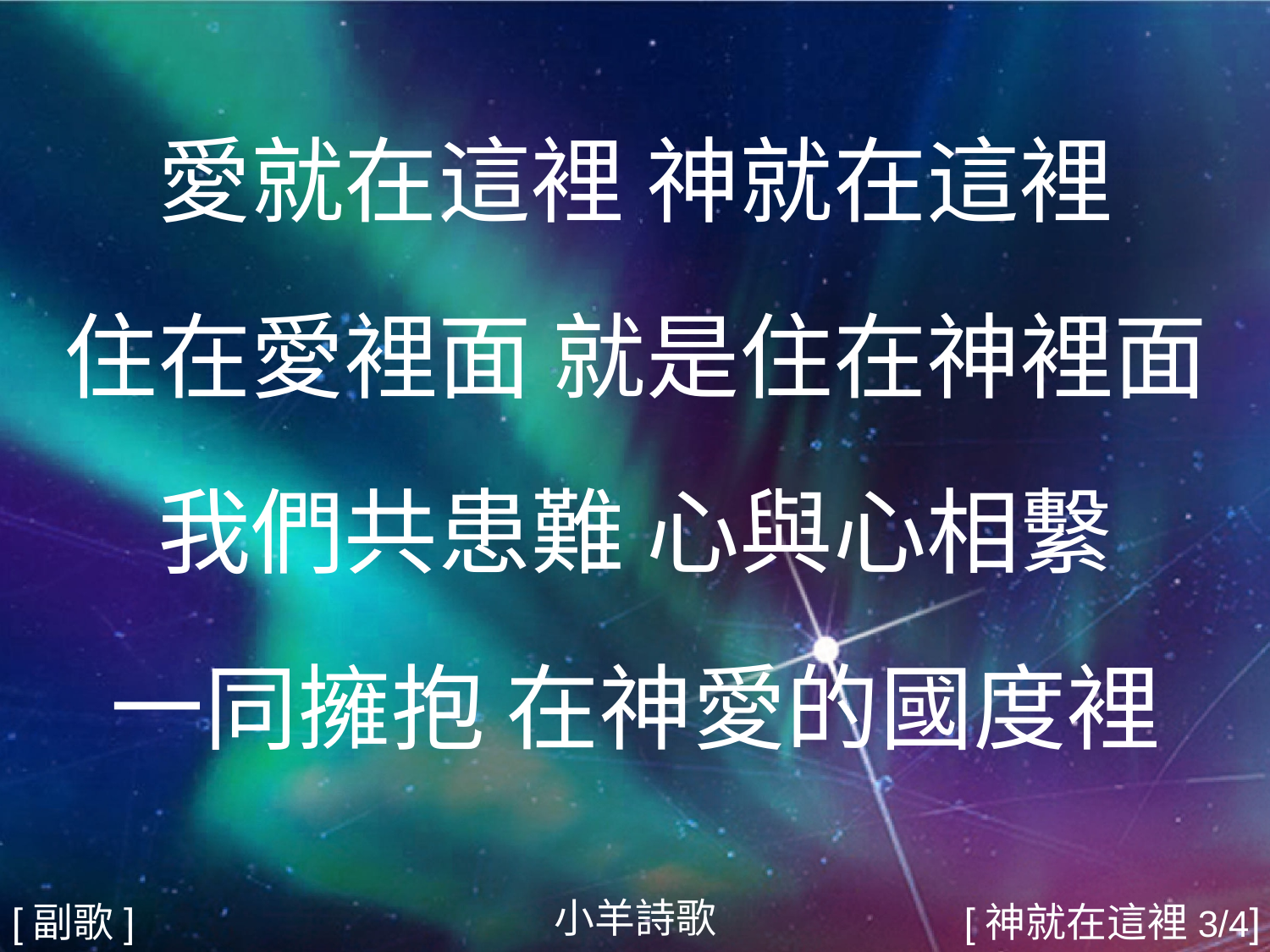

愛就在這裡 神就在這裡

住在愛裡面 就是住在神裡面

我們共患難 心與心相繫

一同擁抱 在神愛的國度裡
#

小羊詩歌
[副歌]
[神就在這裡3/4]